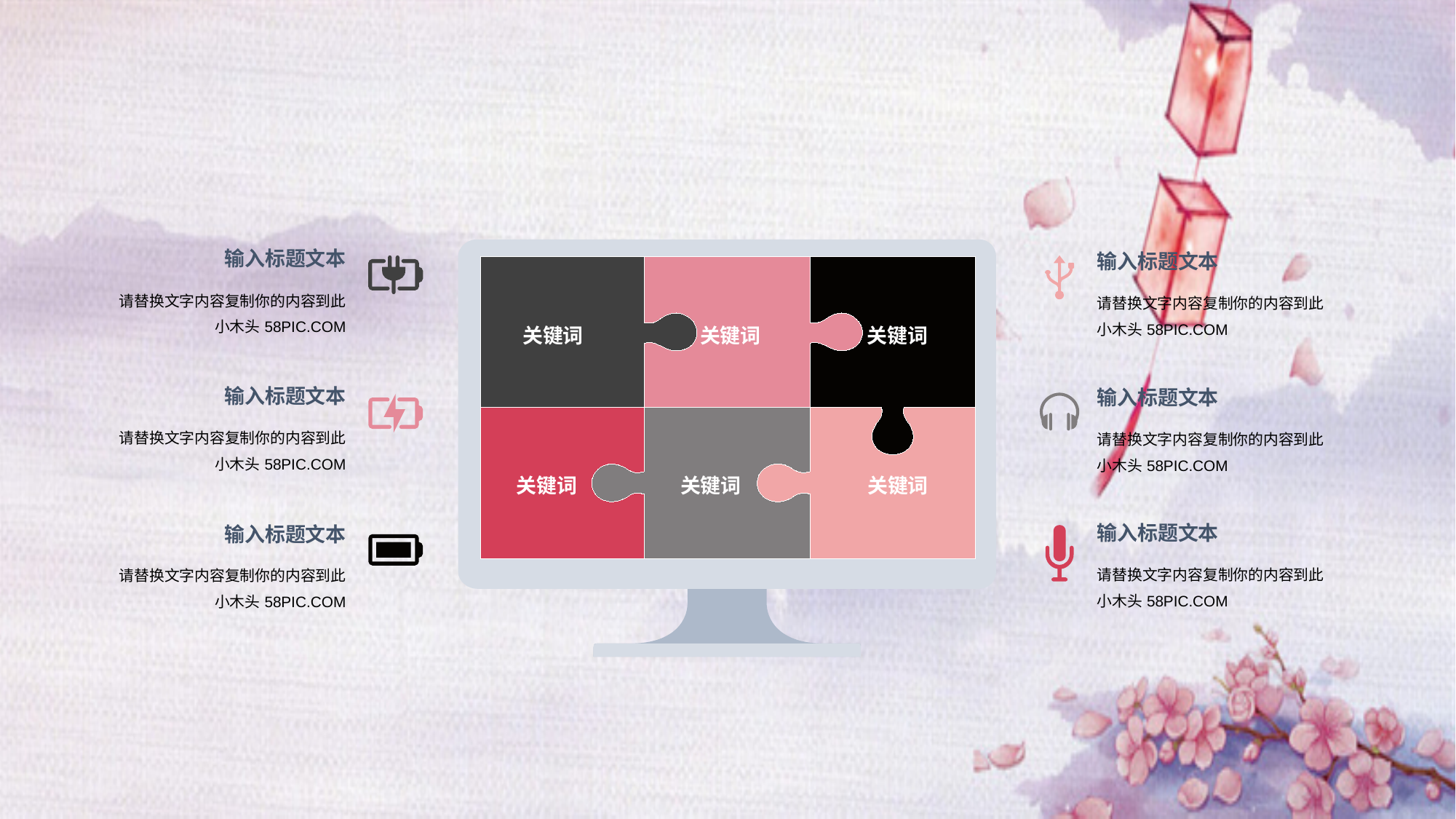

输入标题文本
请替换文字内容复制你的内容到此小木头58PIC.COM

输入标题文本
请替换文字内容复制你的内容到此小木头58PIC.COM

关键词
关键词
关键词
输入标题文本
请替换文字内容复制你的内容到此小木头58PIC.COM
输入标题文本
请替换文字内容复制你的内容到此小木头58PIC.COM

关键词
关键词
关键词
输入标题文本
请替换文字内容复制你的内容到此小木头58PIC.COM
输入标题文本
请替换文字内容复制你的内容到此小木头58PIC.COM